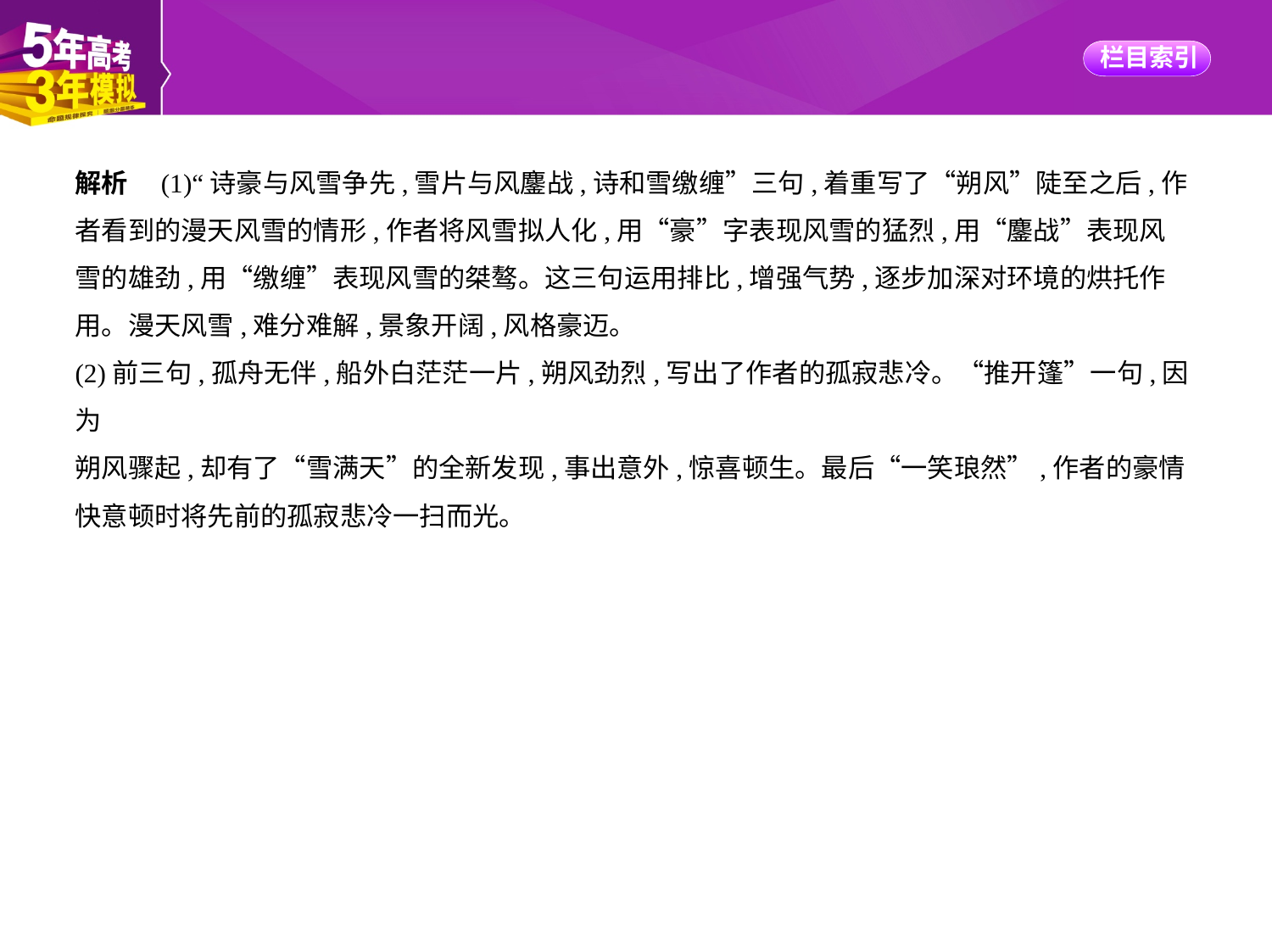

解析　(1)“诗豪与风雪争先,雪片与风鏖战,诗和雪缴缠”三句,着重写了“朔风”陡至之后,作
者看到的漫天风雪的情形,作者将风雪拟人化,用“豪”字表现风雪的猛烈,用“鏖战”表现风
雪的雄劲,用“缴缠”表现风雪的桀骜。这三句运用排比,增强气势,逐步加深对环境的烘托作
用。漫天风雪,难分难解,景象开阔,风格豪迈。
(2)前三句,孤舟无伴,船外白茫茫一片,朔风劲烈,写出了作者的孤寂悲冷。“推开篷”一句,因为
朔风骤起,却有了“雪满天”的全新发现,事出意外,惊喜顿生。最后“一笑琅然”,作者的豪情
快意顿时将先前的孤寂悲冷一扫而光。